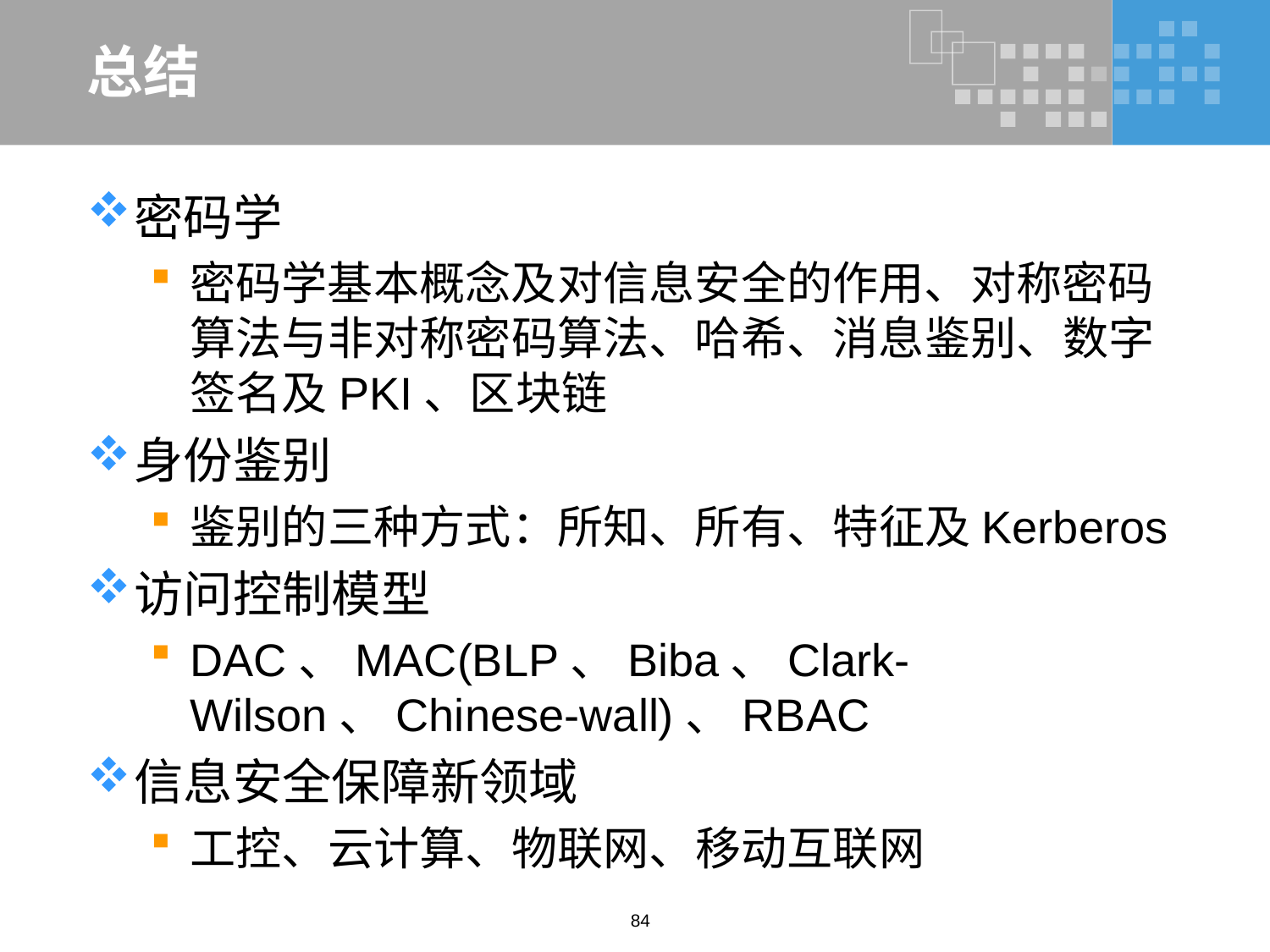

# 总结
密码学
密码学基本概念及对信息安全的作用、对称密码算法与非对称密码算法、哈希、消息鉴别、数字签名及PKI、区块链
身份鉴别
鉴别的三种方式：所知、所有、特征及Kerberos
访问控制模型
DAC、MAC(BLP、Biba、Clark-Wilson、Chinese-wall)、RBAC
信息安全保障新领域
工控、云计算、物联网、移动互联网
84